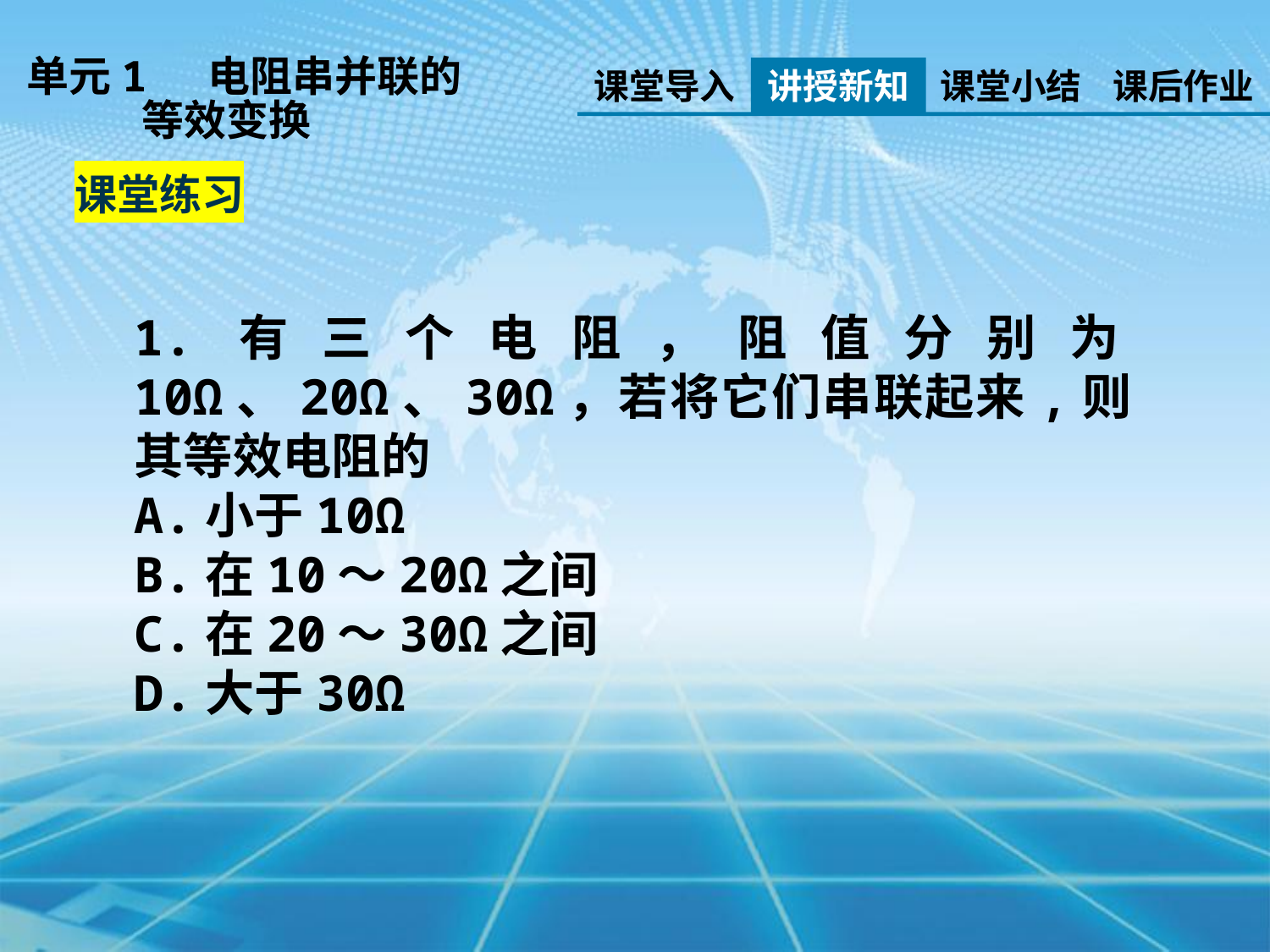

单元1  电阻串并联的
           等效变换
课堂导入
讲授新知
课堂小结
课后作业
课堂练习
1.有三个电阻，阻值分别为10Ω、20Ω、30Ω，若将它们串联起来,则其等效电阻的
A.小于10Ω
B.在10～20Ω之间
C.在20～30Ω之间
D.大于30Ω